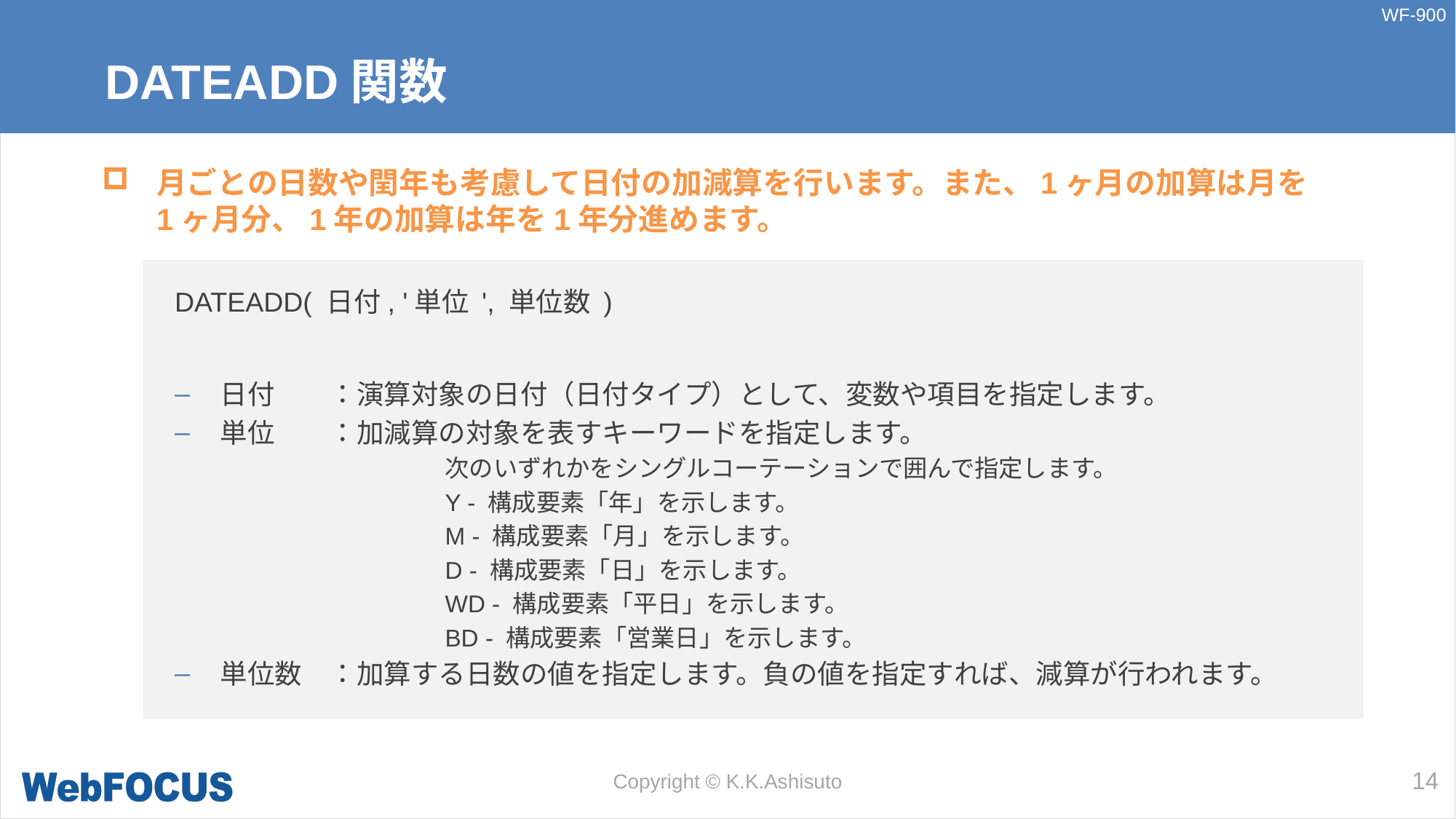

# DATEADD関数
月ごとの日数や閏年も考慮して日付の加減算を行います。また、1ヶ月の加算は月を
1ヶ月分、1年の加算は年を1年分進めます。

DATEADD( 日付, '単位 ', 単位数 )

日付	：演算対象の日付（日付タイプ）として、変数や項目を指定します。
単位	：加減算の対象を表すキーワードを指定します。
次のいずれかをシングルコーテーションで囲んで指定します。
Y - 構成要素「年」を示します。
M - 構成要素「月」を示します。
D - 構成要素「日」を示します。
WD - 構成要素「平日」を示します。
BD - 構成要素「営業日」を示します。
単位数	：加算する日数の値を指定します。負の値を指定すれば、減算が行われます。